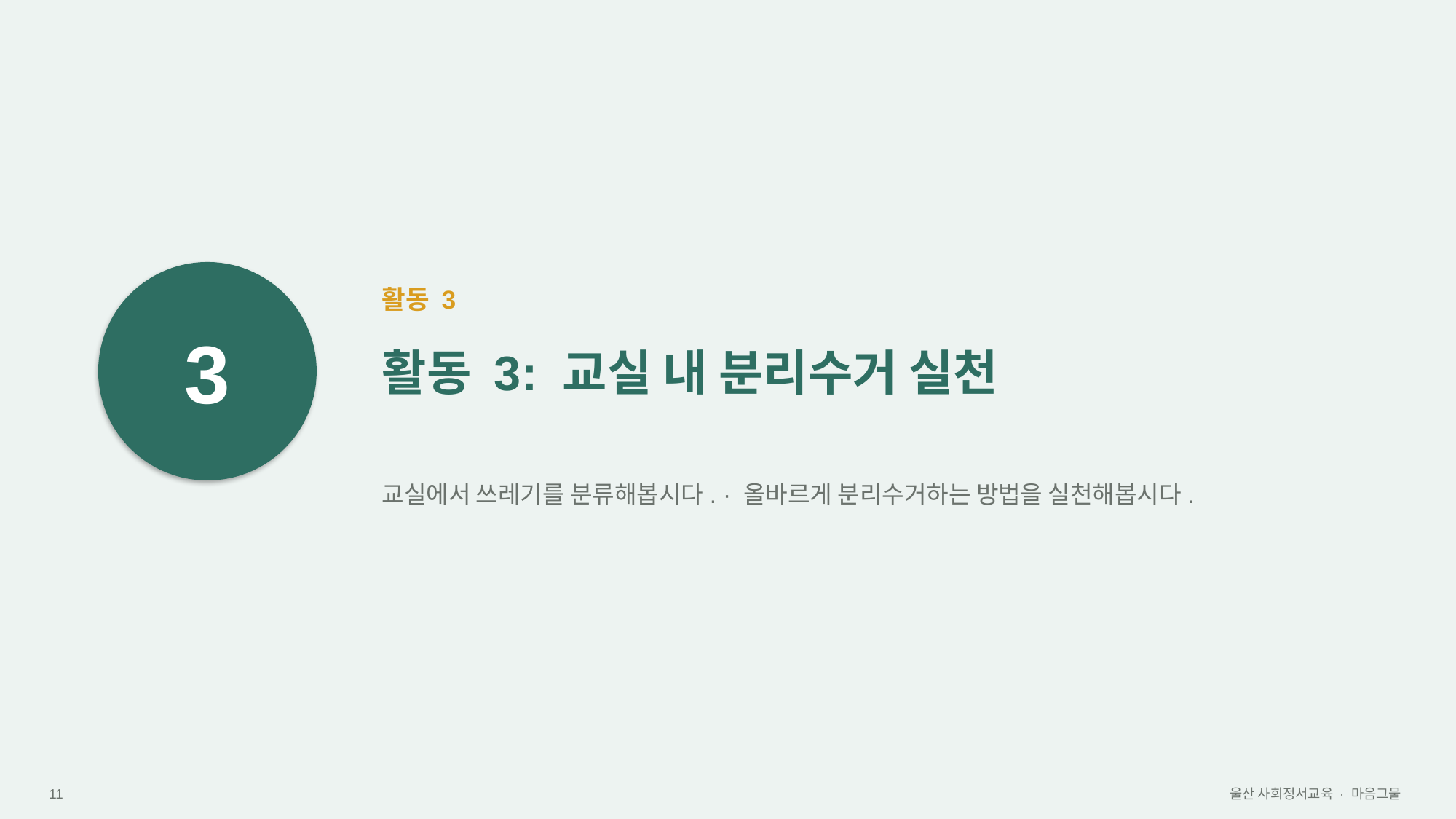

3
활동 3
활동 3: 교실 내 분리수거 실천
교실에서 쓰레기를 분류해봅시다. · 올바르게 분리수거하는 방법을 실천해봅시다.
11
울산 사회정서교육 · 마음그물